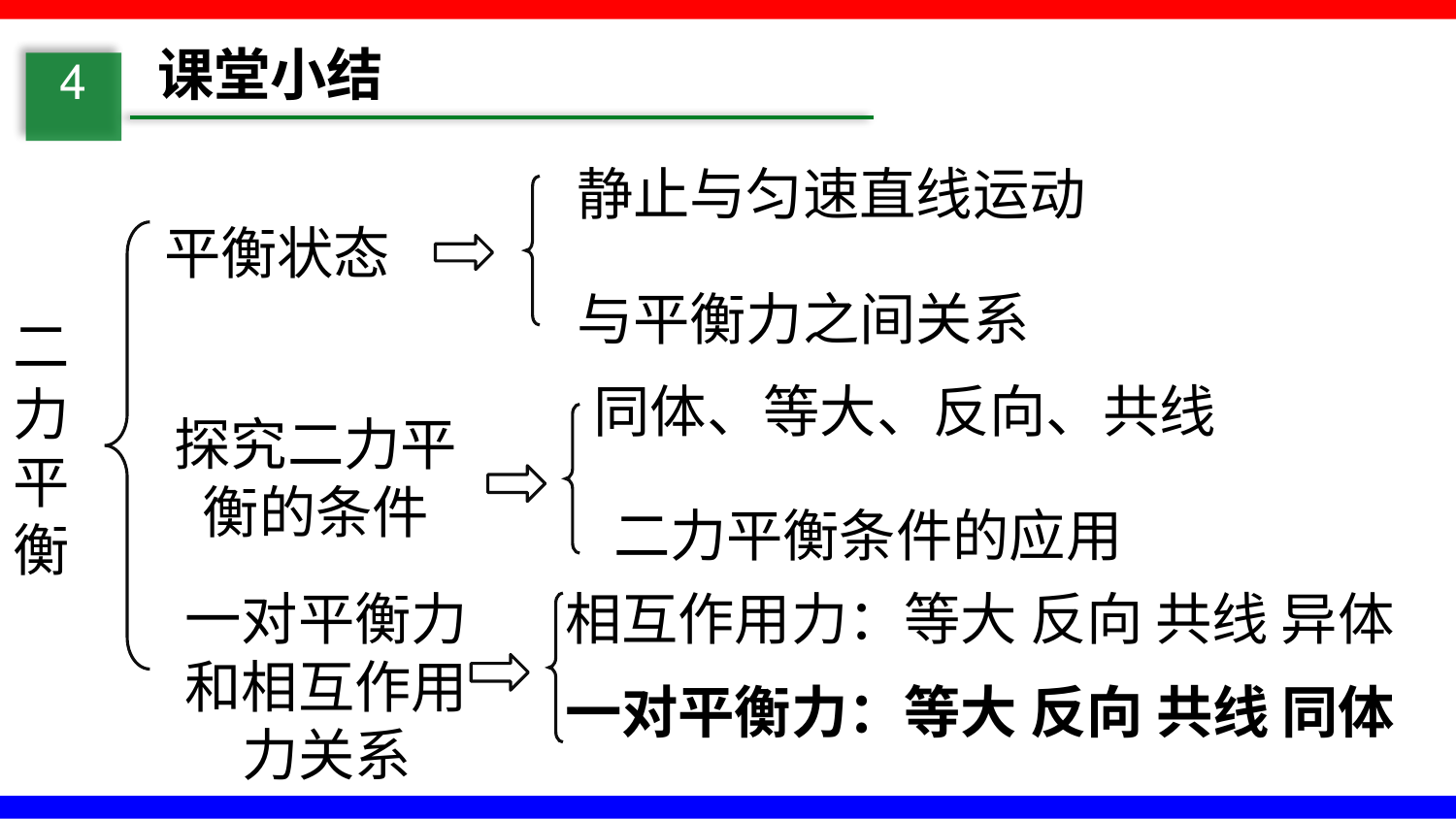

课堂小结
4

静止与匀速直线运动

平衡状态

与平衡力之间关系
二力平衡
同体、等大、反向、共线
探究二力平衡的条件

二力平衡条件的应用
一对平衡力和相互作用力关系
相互作用力：等大 反向 共线 异体

一对平衡力：等大 反向 共线 同体